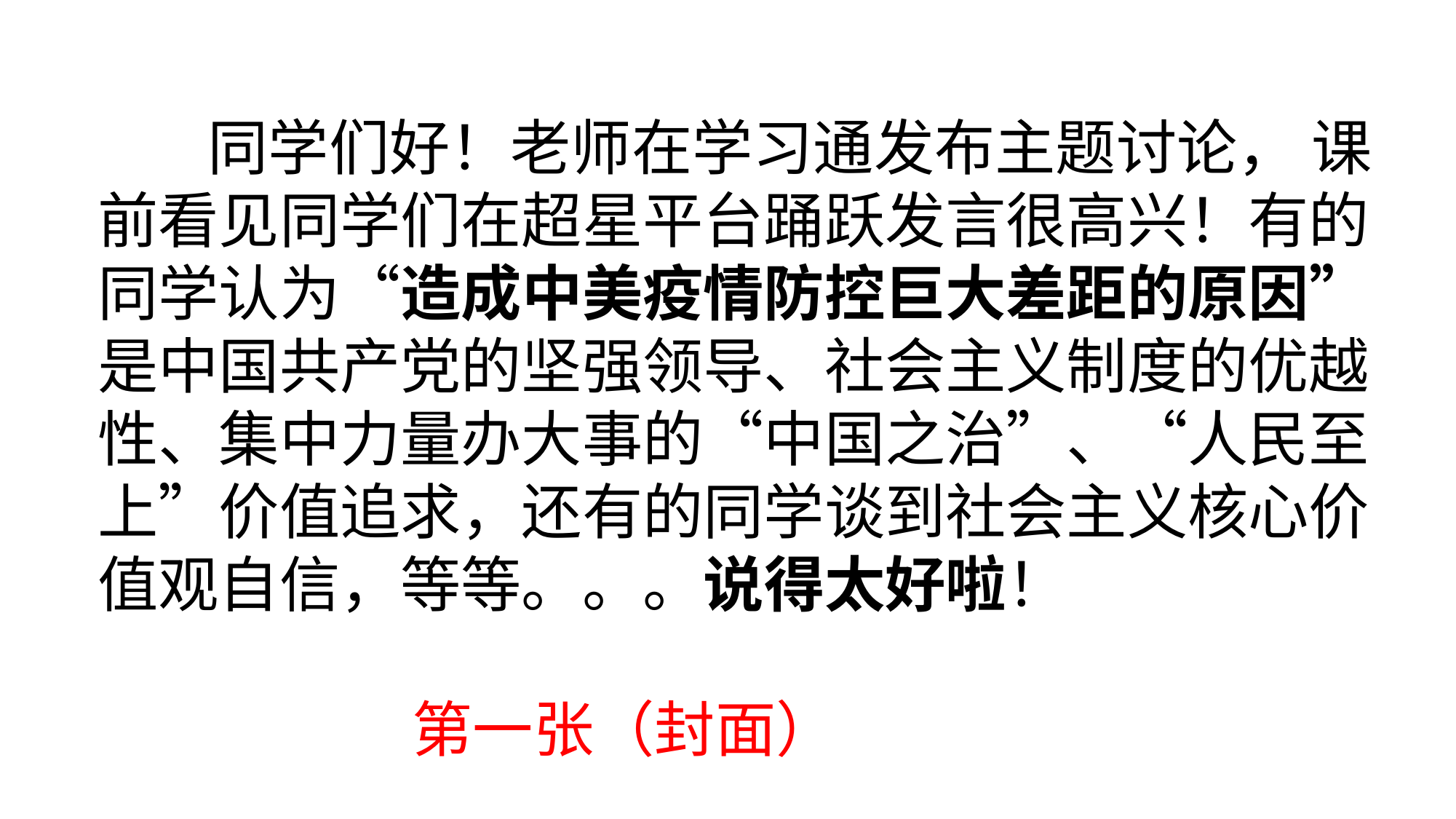

同学们好！老师在学习通发布主题讨论， 课前看见同学们在超星平台踊跃发言很高兴！有的同学认为“造成中美疫情防控巨大差距的原因”是中国共产党的坚强领导、社会主义制度的优越性、集中力量办大事的“中国之治”、“人民至上”价值追求，还有的同学谈到社会主义核心价值观自信，等等。。。说得太好啦！

                      第一张（封面）